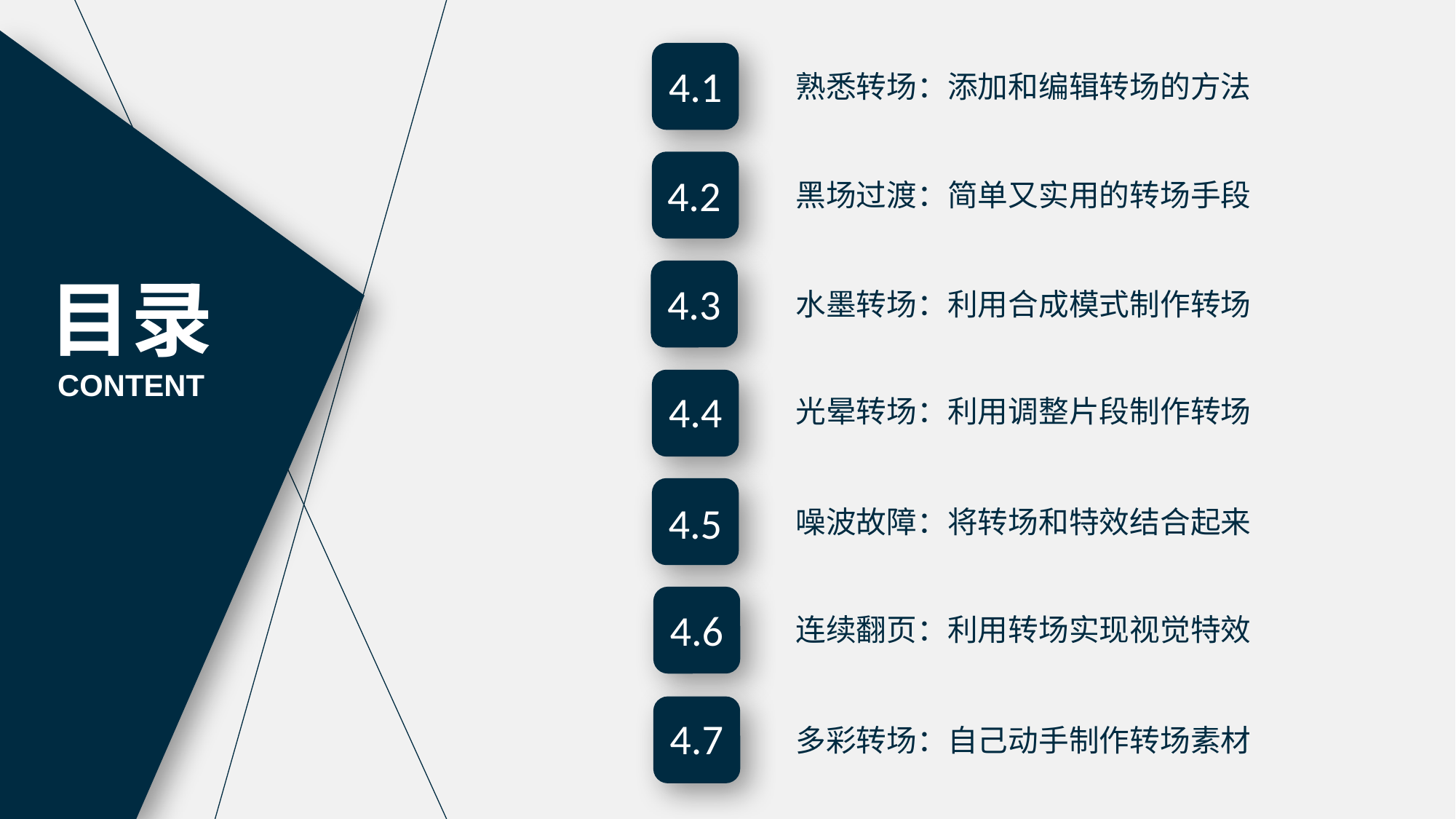

4.1
熟悉转场：添加和编辑转场的方法

4.2
黑场过渡：简单又实用的转场手段

目录
CONTENT
4.3
水墨转场：利用合成模式制作转场

4.4
光晕转场：利用调整片段制作转场

4.5
噪波故障：将转场和特效结合起来

4.6
连续翻页：利用转场实现视觉特效

4.7
多彩转场：自己动手制作转场素材